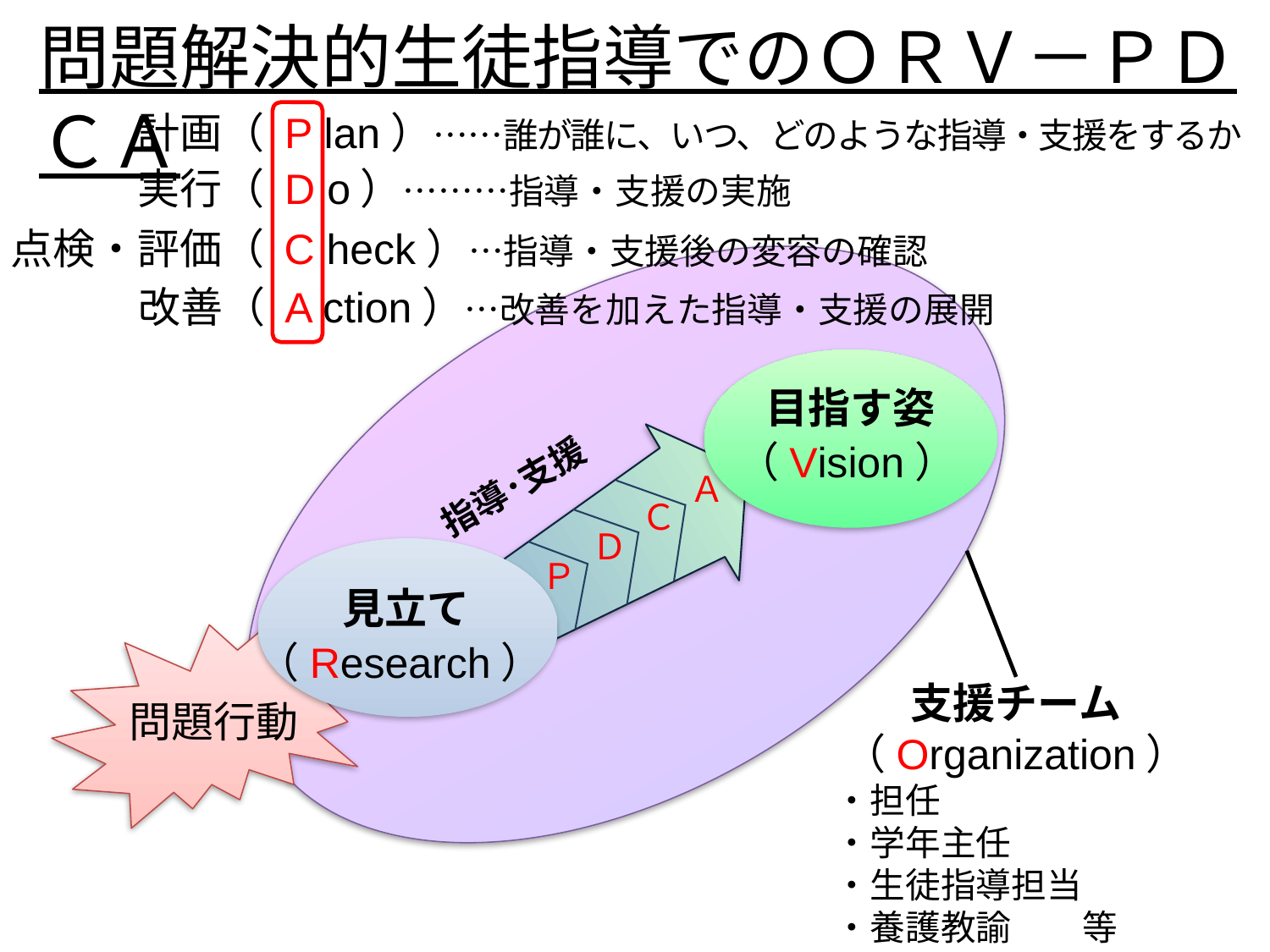

# 問題解決的生徒指導でのＯＲＶ－ＰＤＣＡ

点検・評価（ C heck）…指導・支援後の変容の確認
改善（ A ction）…改善を加えた指導・支援の展開
計画（ P lan）……誰が誰に、いつ、どのような指導・支援をするか
実行（ D o）………指導・支援の実施

目指す姿
（Vision）

Ａ
Ｃ
Ｄ
Ｐ
指導･支援

見立て
（Research）
問題行動
支援チーム
（Organization）
・担任
・学年主任
・生徒指導担当
・養護教諭　　等